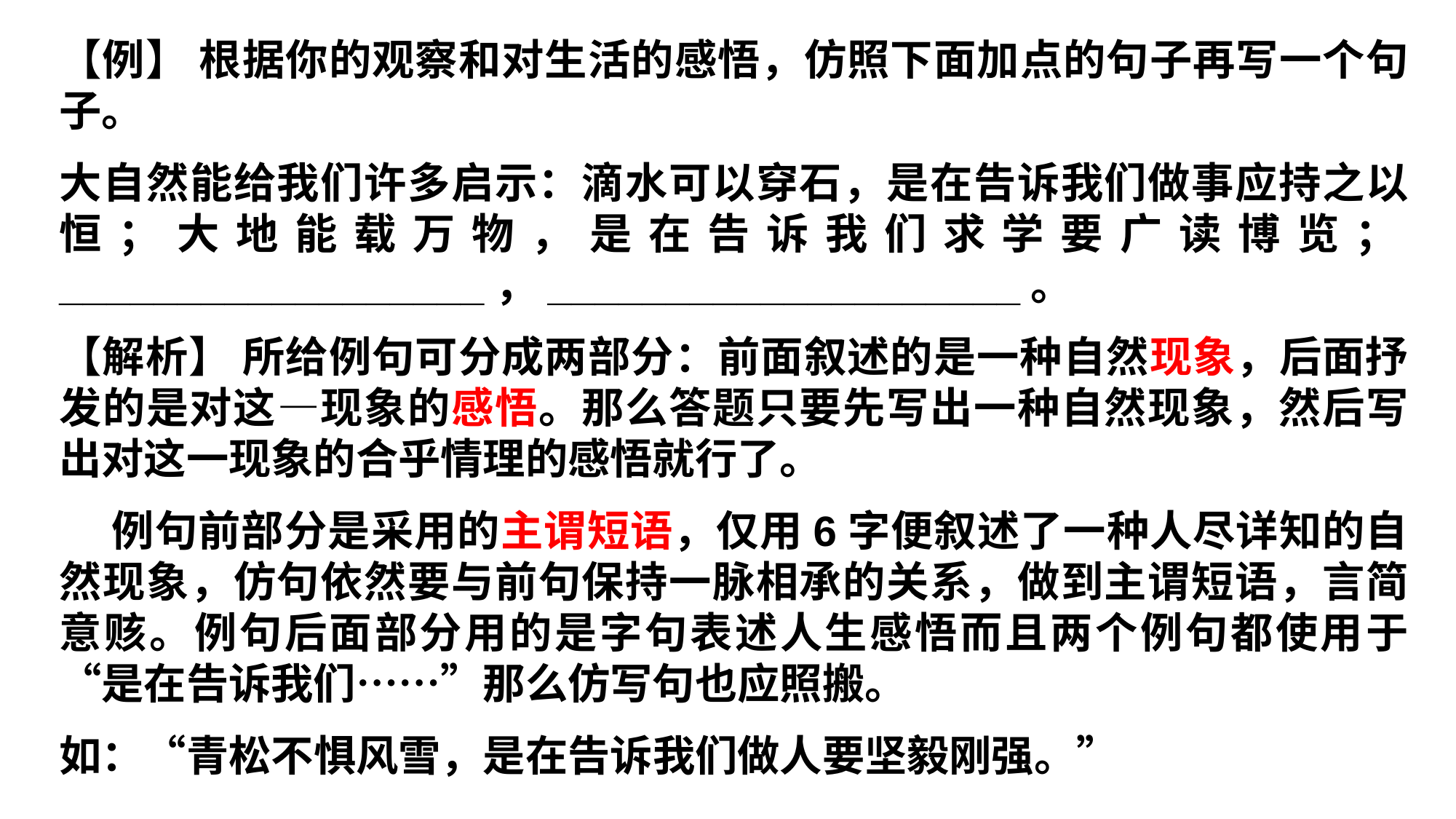

【例】 根据你的观察和对生活的感悟，仿照下面加点的句子再写一个句子。
大自然能给我们许多启示：滴水可以穿石，是在告诉我们做事应持之以恒；大地能载万物，是在告诉我们求学要广读博览；__________________，____________________。
【解析】 所给例句可分成两部分：前面叙述的是一种自然现象，后面抒发的是对这—现象的感悟。那么答题只要先写出一种自然现象，然后写出对这一现象的合乎情理的感悟就行了。
    例句前部分是采用的主谓短语，仅用6字便叙述了一种人尽详知的自然现象，仿句依然要与前句保持一脉相承的关系，做到主谓短语，言简意赅。例句后面部分用的是字句表述人生感悟而且两个例句都使用于“是在告诉我们……”那么仿写句也应照搬。
如：“青松不惧风雪，是在告诉我们做人要坚毅刚强。”